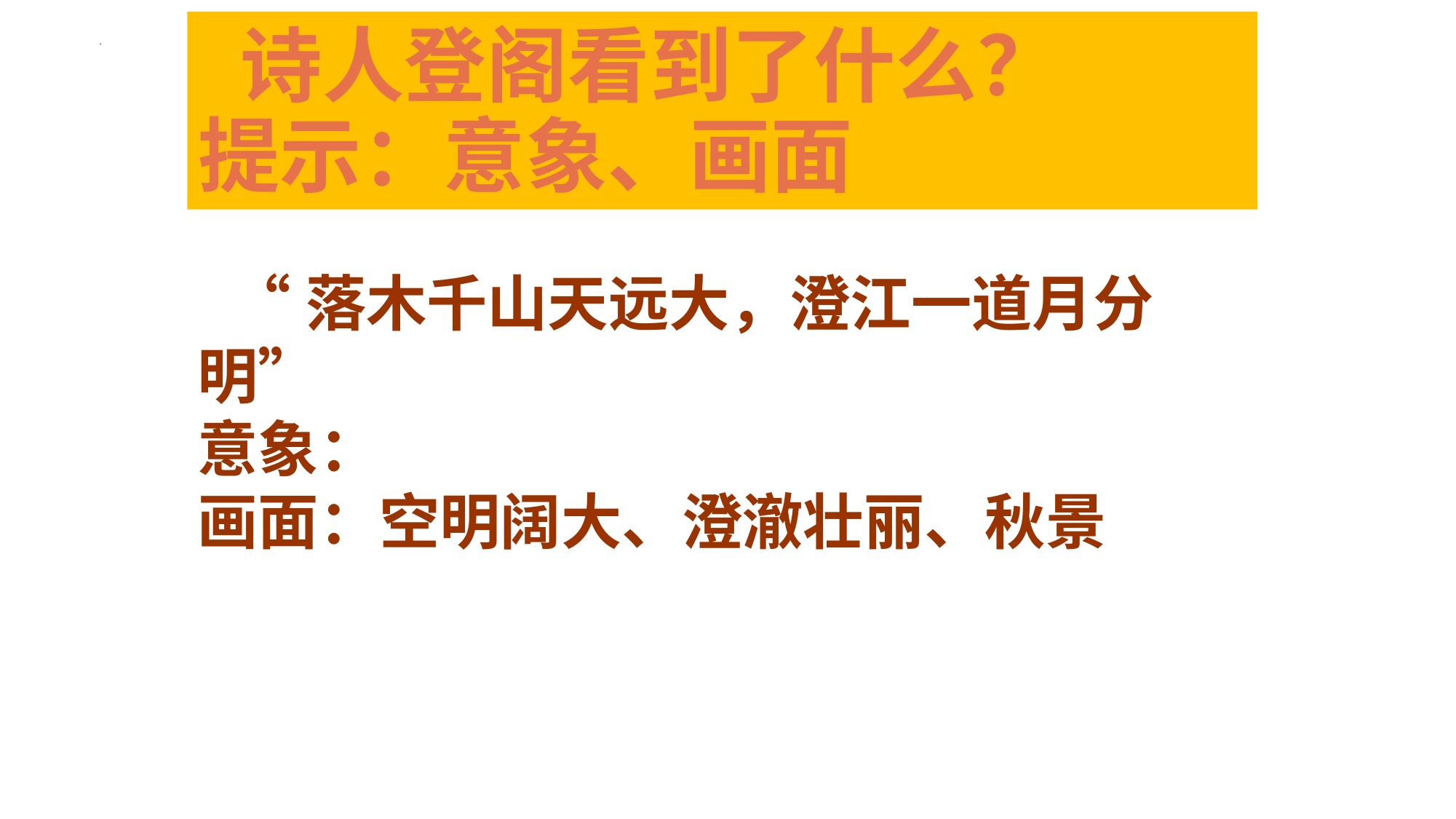

# 诗人登阁看到了什么？ 提示：意象、画面
   “落木千山天远大，澄江一道月分明”
意象：
画面：空明阔大、澄澈壮丽、秋景